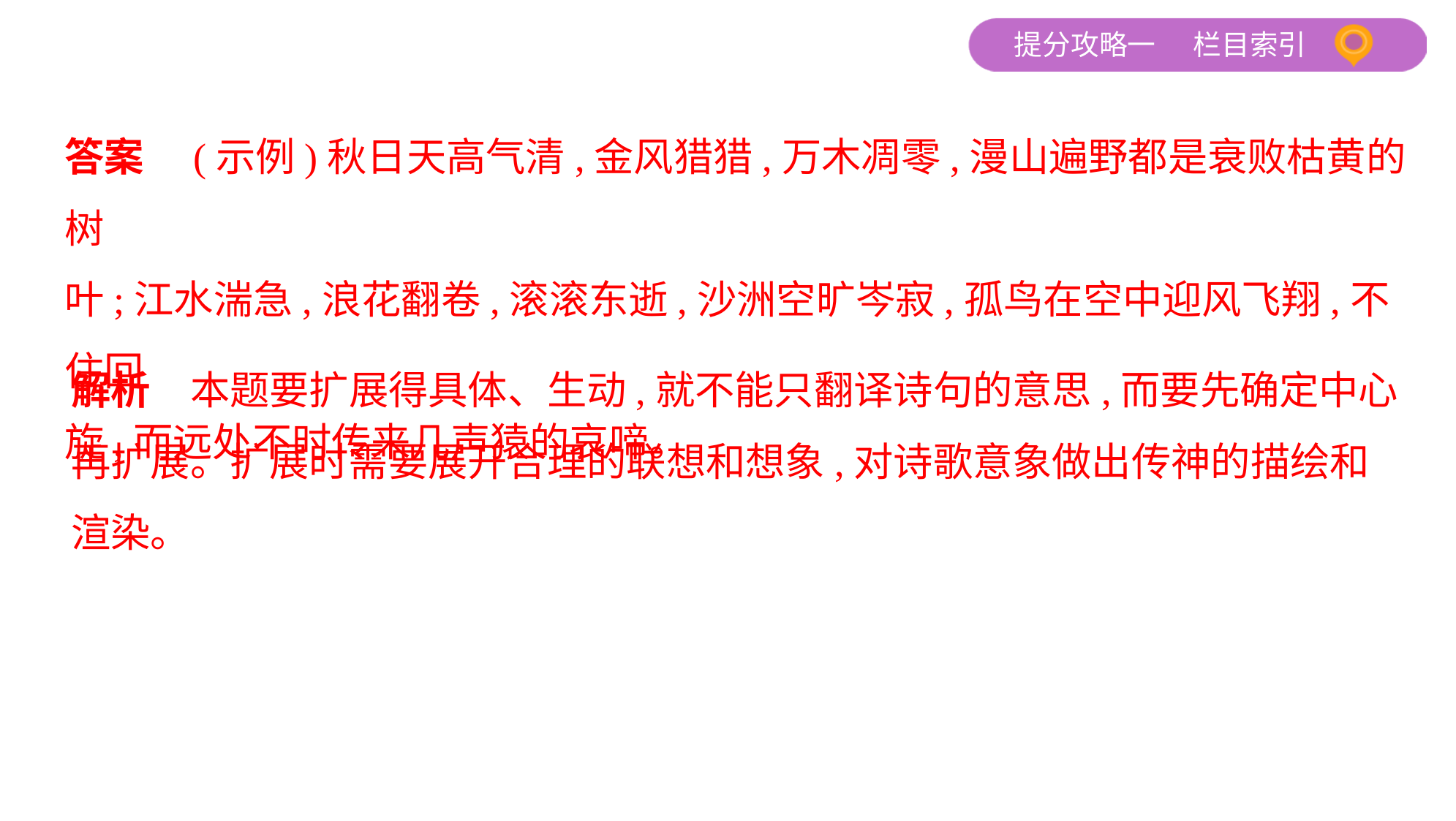

答案　(示例)秋日天高气清,金风猎猎,万木凋零,漫山遍野都是衰败枯黄的树
叶;江水湍急,浪花翻卷,滚滚东逝,沙洲空旷岑寂,孤鸟在空中迎风飞翔,不住回
旋,而远处不时传来几声猿的哀啼。
解析　本题要扩展得具体、生动,就不能只翻译诗句的意思,而要先确定中心
再扩展。扩展时需要展开合理的联想和想象,对诗歌意象做出传神的描绘和
渲染。